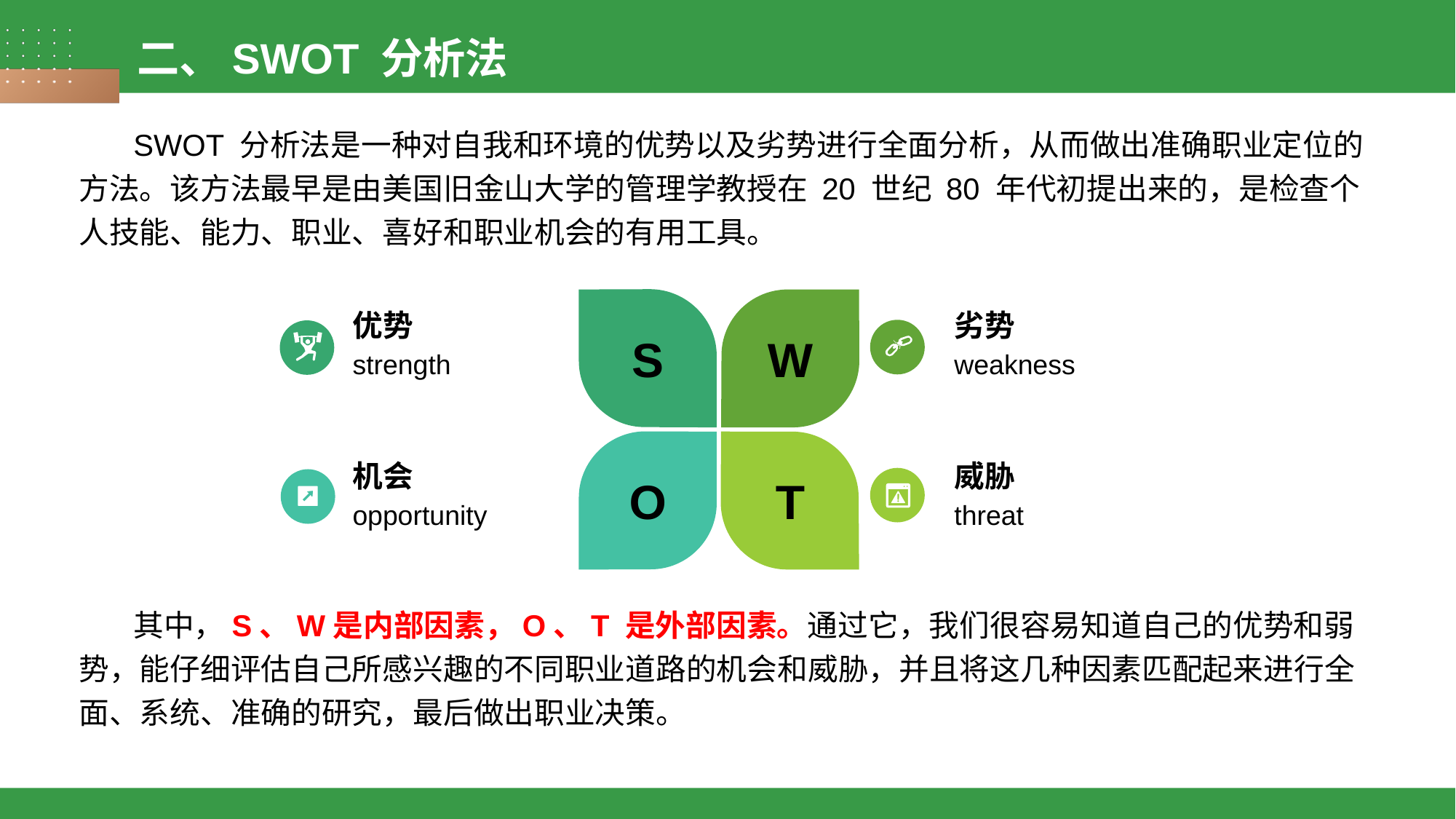

二、SWOT 分析法
SWOT 分析法是一种对自我和环境的优势以及劣势进行全面分析，从而做出准确职业定位的方法。该方法最早是由美国旧金山大学的管理学教授在 20 世纪 80 年代初提出来的，是检查个人技能、能力、职业、喜好和职业机会的有用工具。

其中，S、W是内部因素，O、T 是外部因素。通过它，我们很容易知道自己的优势和弱势，能仔细评估自己所感兴趣的不同职业道路的机会和威胁，并且将这几种因素匹配起来进行全面、系统、准确的研究，最后做出职业决策。

优势
劣势

S
W

strength
weakness

机会
威胁
O
T

opportunity
threat